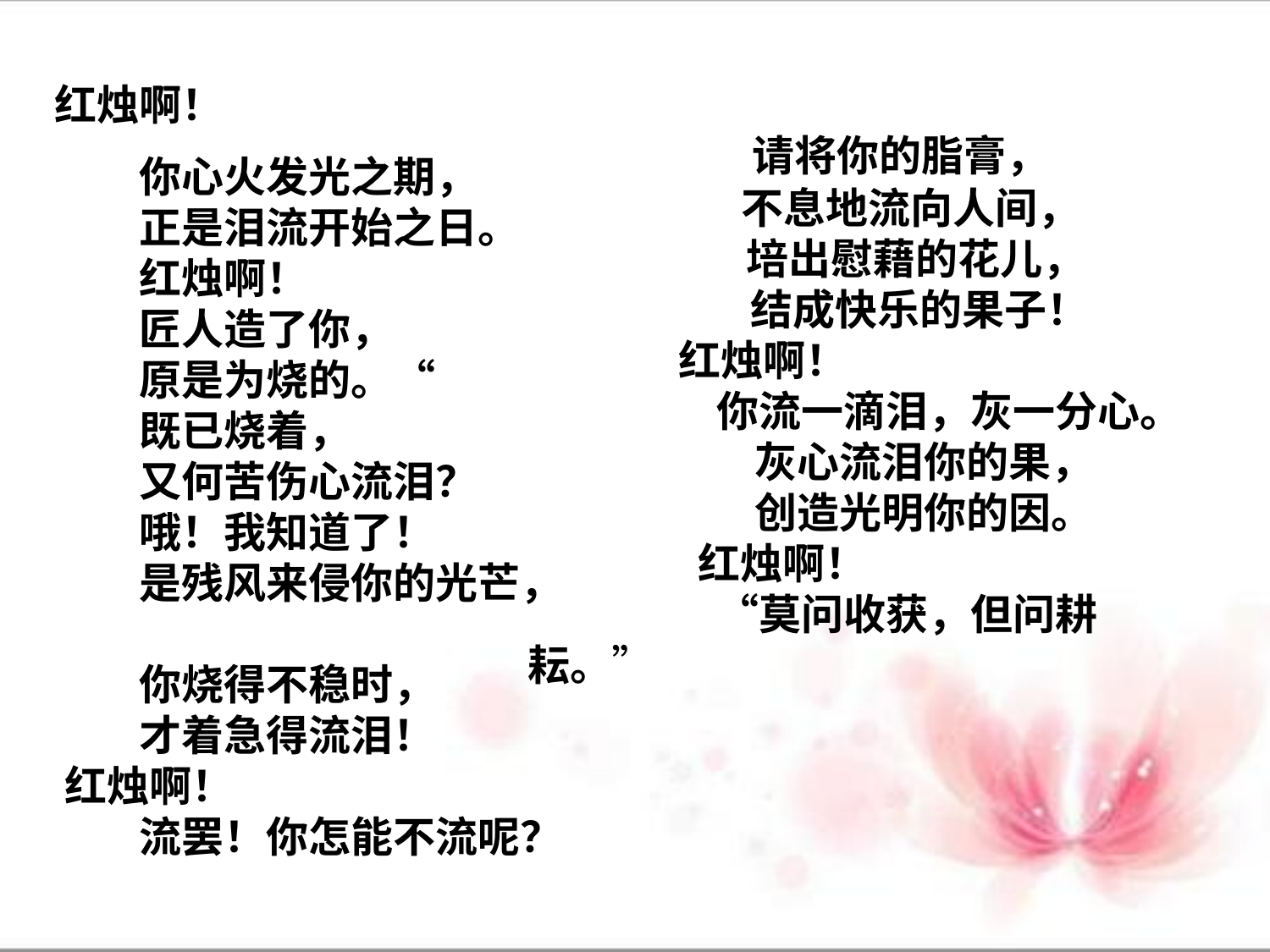

红烛啊！
　　你心火发光之期，
　　正是泪流开始之日。
　　红烛啊！
　　匠人造了你，
　　原是为烧的。“
　　既已烧着，
　　又何苦伤心流泪？
　　哦！我知道了！
　　是残风来侵你的光芒，
　　你烧得不稳时，
　　才着急得流泪！
 红烛啊！
　　流罢！你怎能不流呢？
                   请将你的脂膏，
         　         不息地流向人间，
                       培出慰藉的花儿，
　                   结成快乐的果子！
　　       红烛啊！
　　           你流一滴泪，灰一分心。
　　               灰心流泪你的果，
　　               创造光明你的因。
　         　红烛啊！
　　           “莫问收获，但问耕耘。”